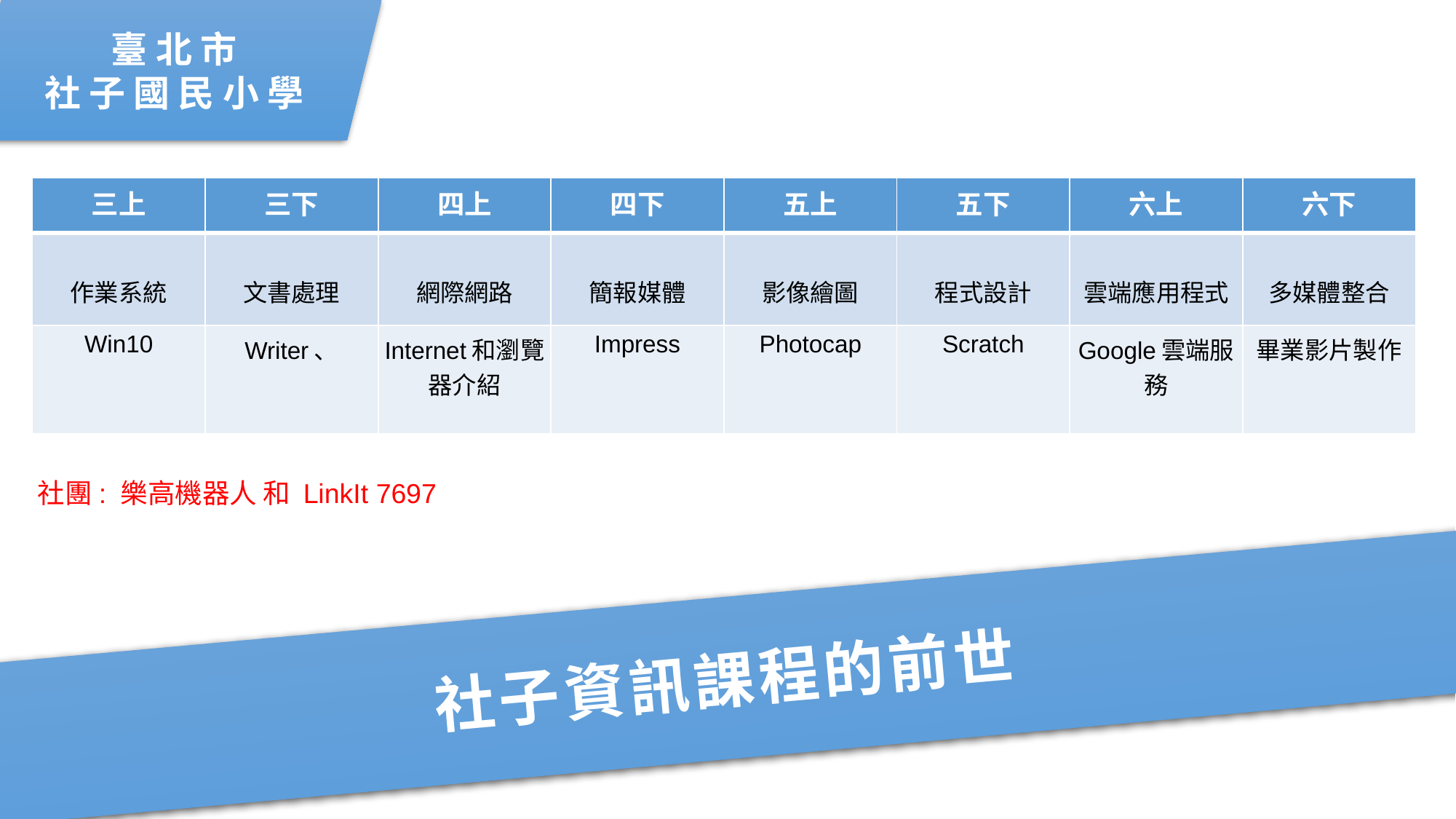

臺 北 市
社 子 國 民 小 學
| 三上 | 三下 | 四上 | 四下 | 五上 | 五下 | 六上 | 六下 |
| --- | --- | --- | --- | --- | --- | --- | --- |
| 作業系統 | 文書處理 | 網際網路 | 簡報媒體 | 影像繪圖 | 程式設計 | 雲端應用程式 | 多媒體整合 |
| Win10 | Writer、 | Internet和瀏覽器介紹 | Impress | Photocap | Scratch | Google雲端服務 | 畢業影片製作 |
社團: 樂高機器人 和 LinkIt 7697

社子資訊課程的前世